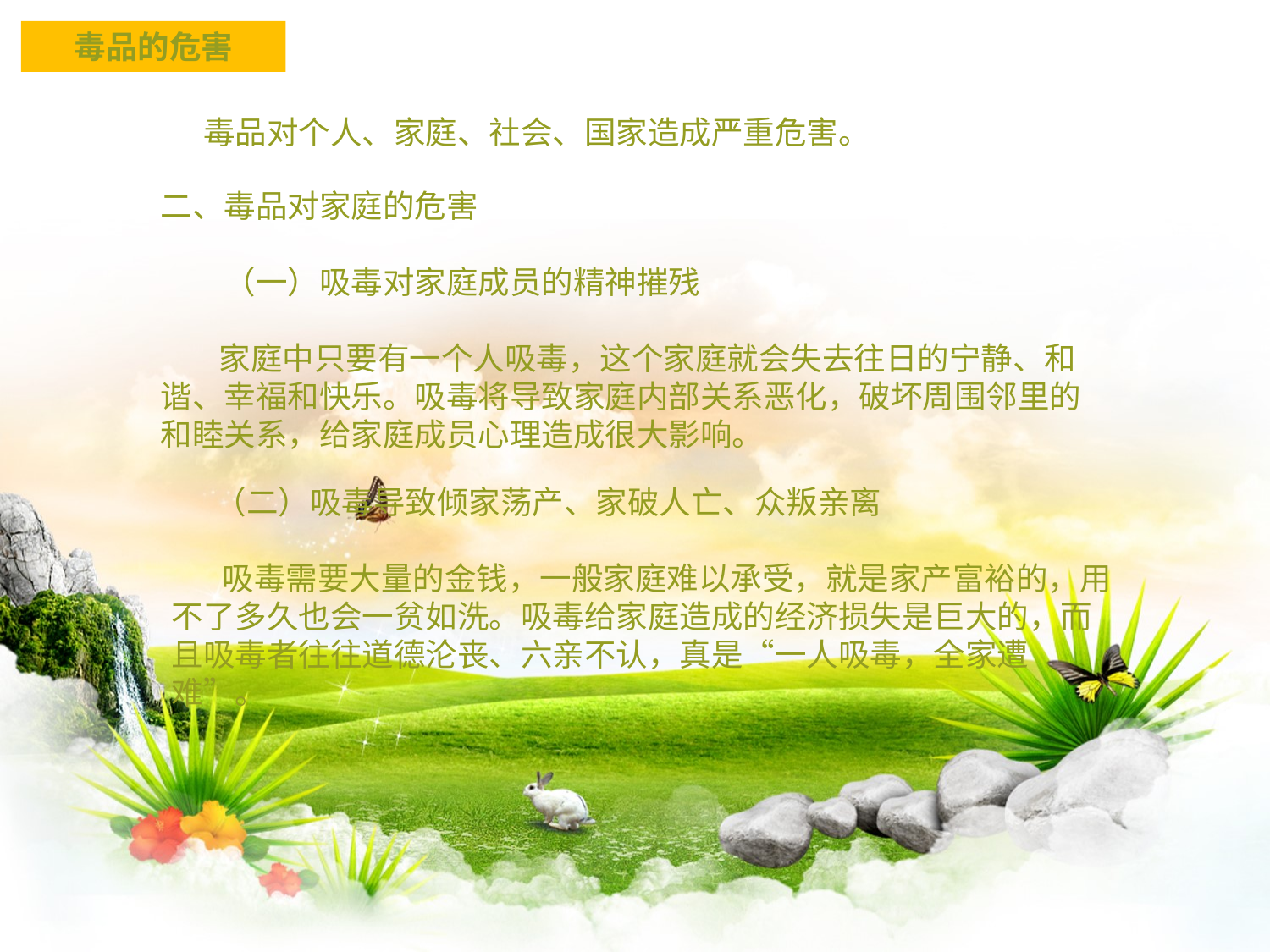

毒品的危害
毒品对个人、家庭、社会、国家造成严重危害。
二、毒品对家庭的危害

　　（一）吸毒对家庭成员的精神摧残

       家庭中只要有一个人吸毒，这个家庭就会失去往日的宁静、和谐、幸福和快乐。吸毒将导致家庭内部关系恶化，破坏周围邻里的和睦关系，给家庭成员心理造成很大影响。
     （二）吸毒导致倾家荡产、家破人亡、众叛亲离

      吸毒需要大量的金钱，一般家庭难以承受，就是家产富裕的，用不了多久也会一贫如洗。吸毒给家庭造成的经济损失是巨大的，而且吸毒者往往道德沦丧、六亲不认，真是“一人吸毒，全家遭难”。